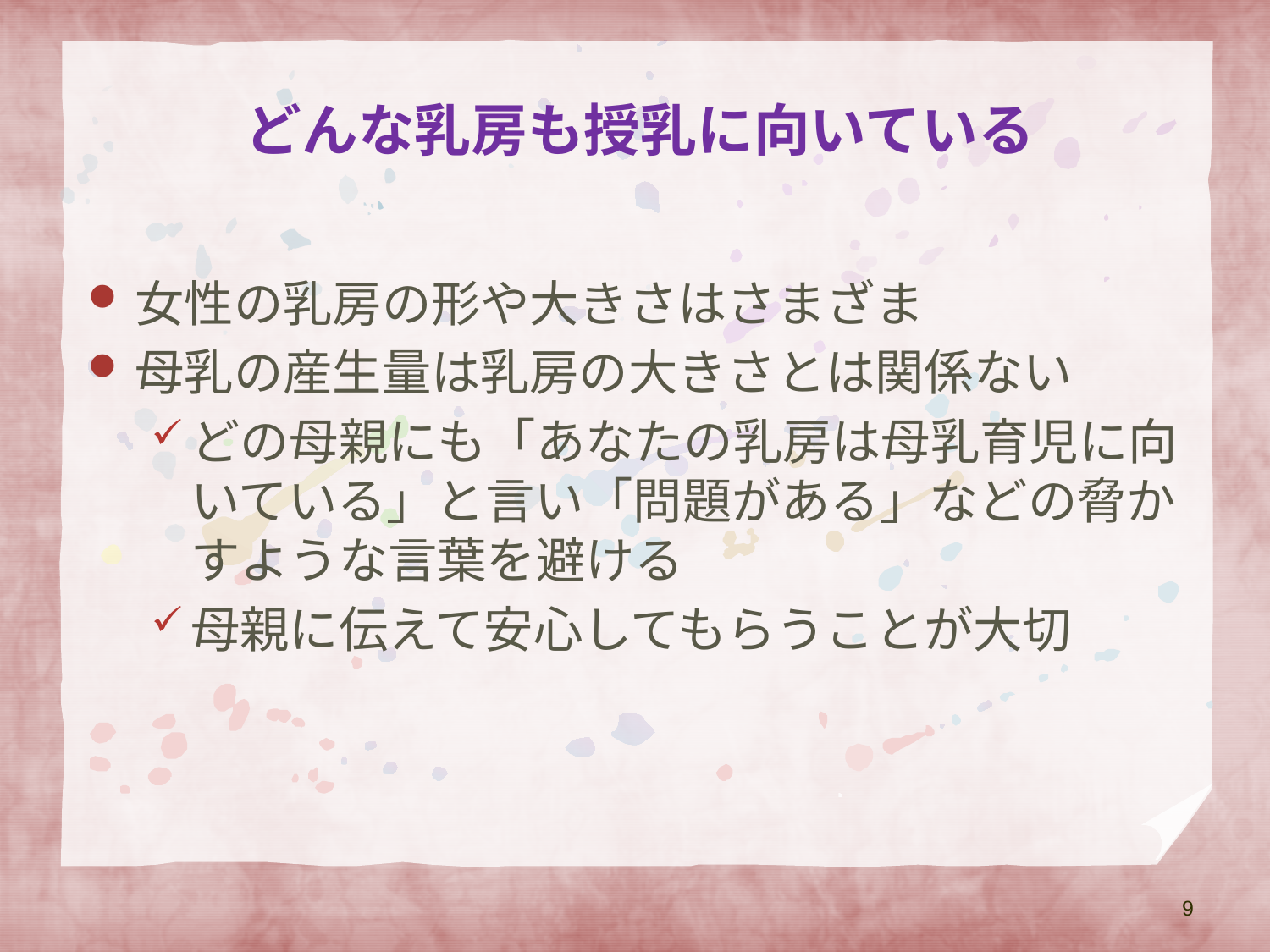

# どんな乳房も授乳に向いている
女性の乳房の形や大きさはさまざま
母乳の産生量は乳房の大きさとは関係ない
どの母親にも「あなたの乳房は母乳育児に向いている」と言い「問題がある」などの脅かすような言葉を避ける
母親に伝えて安心してもらうことが大切

9